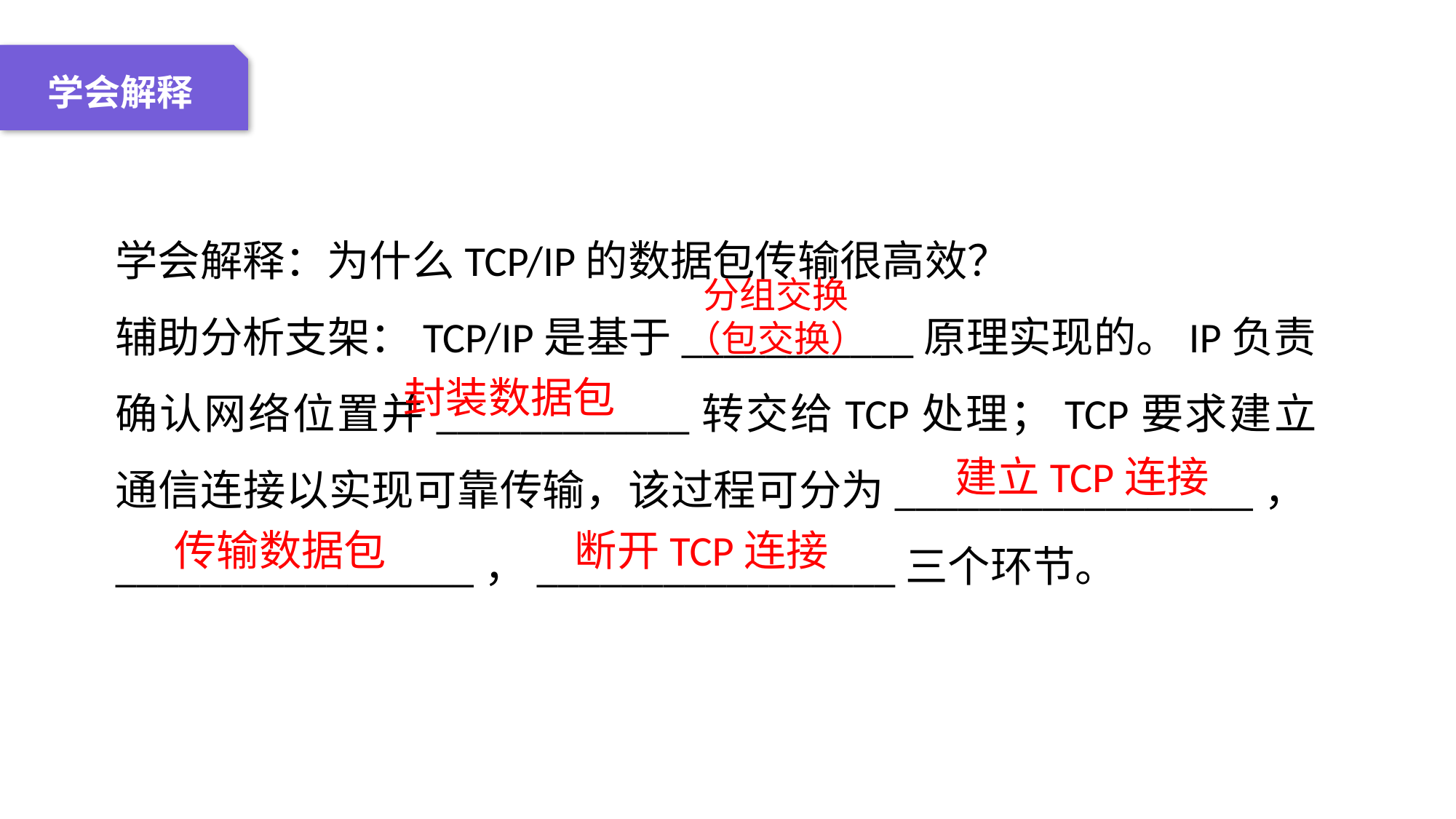

04 名词解释
01 准备过程
02 整体结构
03 重点说明
学会解释
学会解释：为什么TCP/IP的数据包传输很高效？
辅助分析支架：TCP/IP是基于___________原理实现的。IP负责确认网络位置并____________转交给TCP处理；TCP要求建立通信连接以实现可靠传输，该过程可分为_________________，_________________，_________________三个环节。
分组交换
（包交换）
封装数据包
建立TCP连接
传输数据包
断开TCP连接